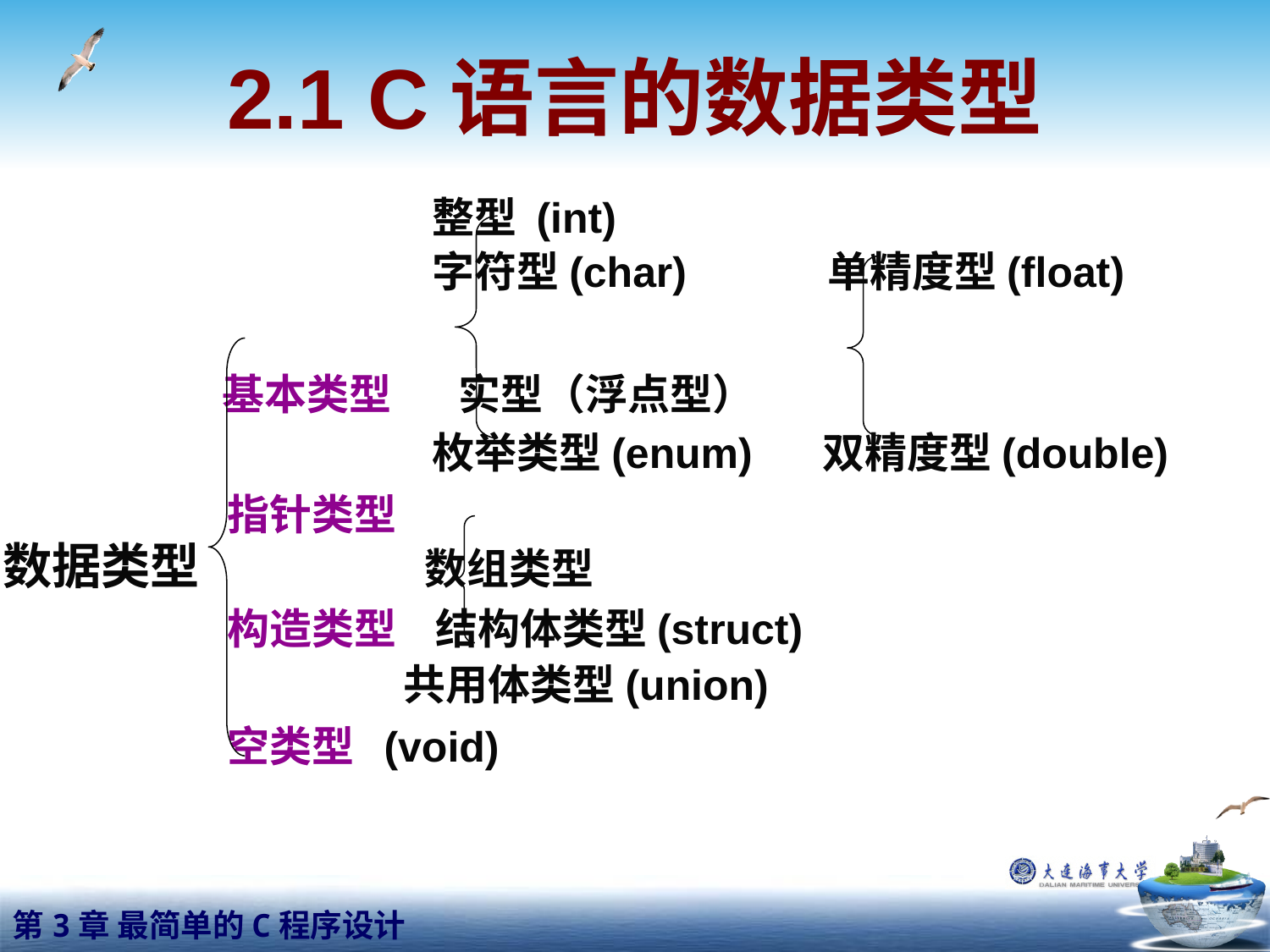

# 2.1 C语言的数据类型

                                            整型 (int)
                                            字符型(char)           单精度型(float)
                      基本类型       实型（浮点型）
                                            枚举类型(enum)     双精度型(double)
                   指针类型
数据类型                    数组类型
                   构造类型    结构体类型(struct)
                                         共用体类型(union)
                   空类型  (void)